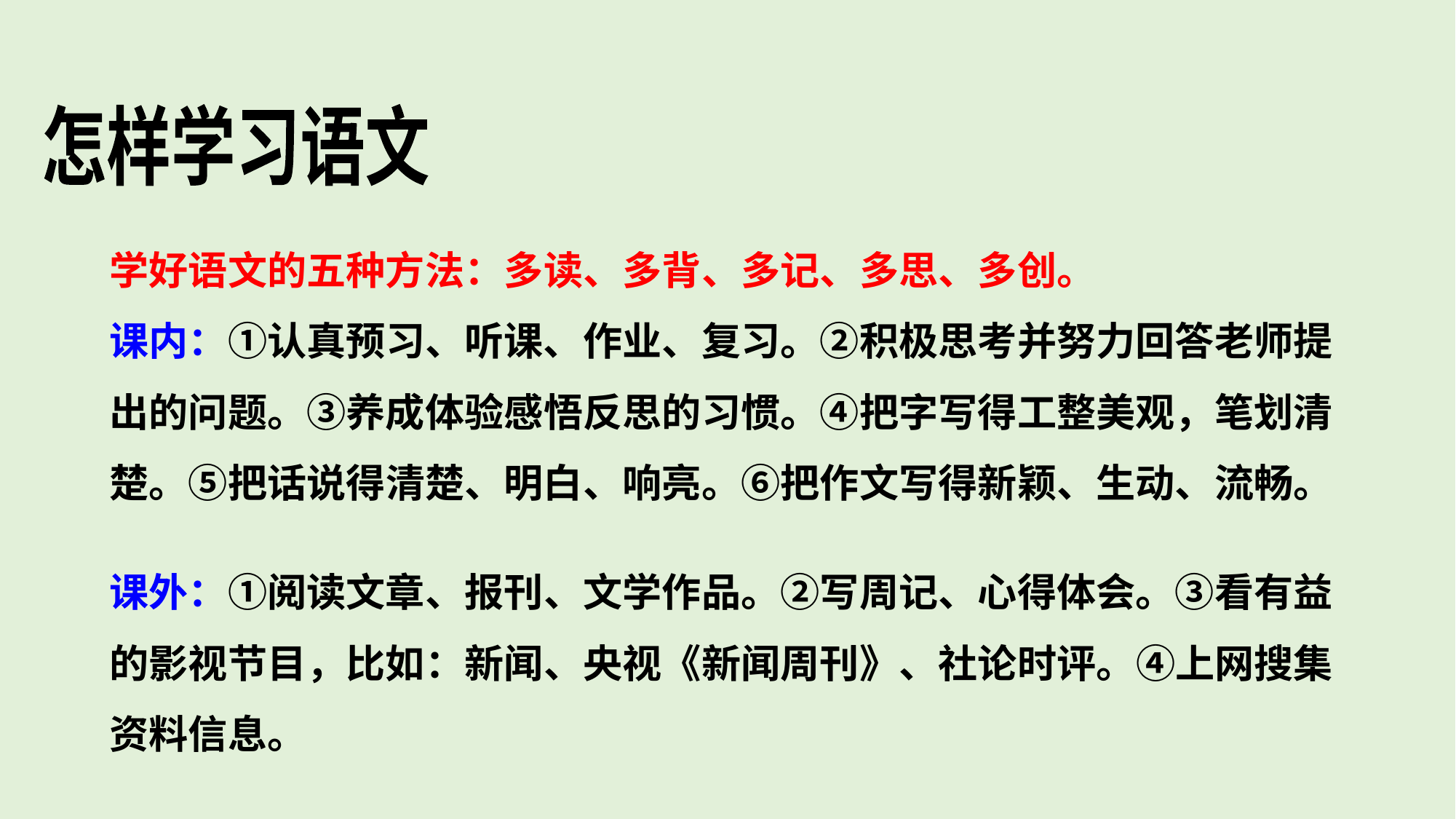

怎样学习语文
学好语文的五种方法：多读、多背、多记、多思、多创。
课内：①认真预习、听课、作业、复习。②积极思考并努力回答老师提出的问题。③养成体验感悟反思的习惯。④把字写得工整美观，笔划清楚。⑤把话说得清楚、明白、响亮。⑥把作文写得新颖、生动、流畅。

课外：①阅读文章、报刊、文学作品。②写周记、心得体会。③看有益的影视节目，比如：新闻、央视《新闻周刊》、社论时评。④上网搜集资料信息。